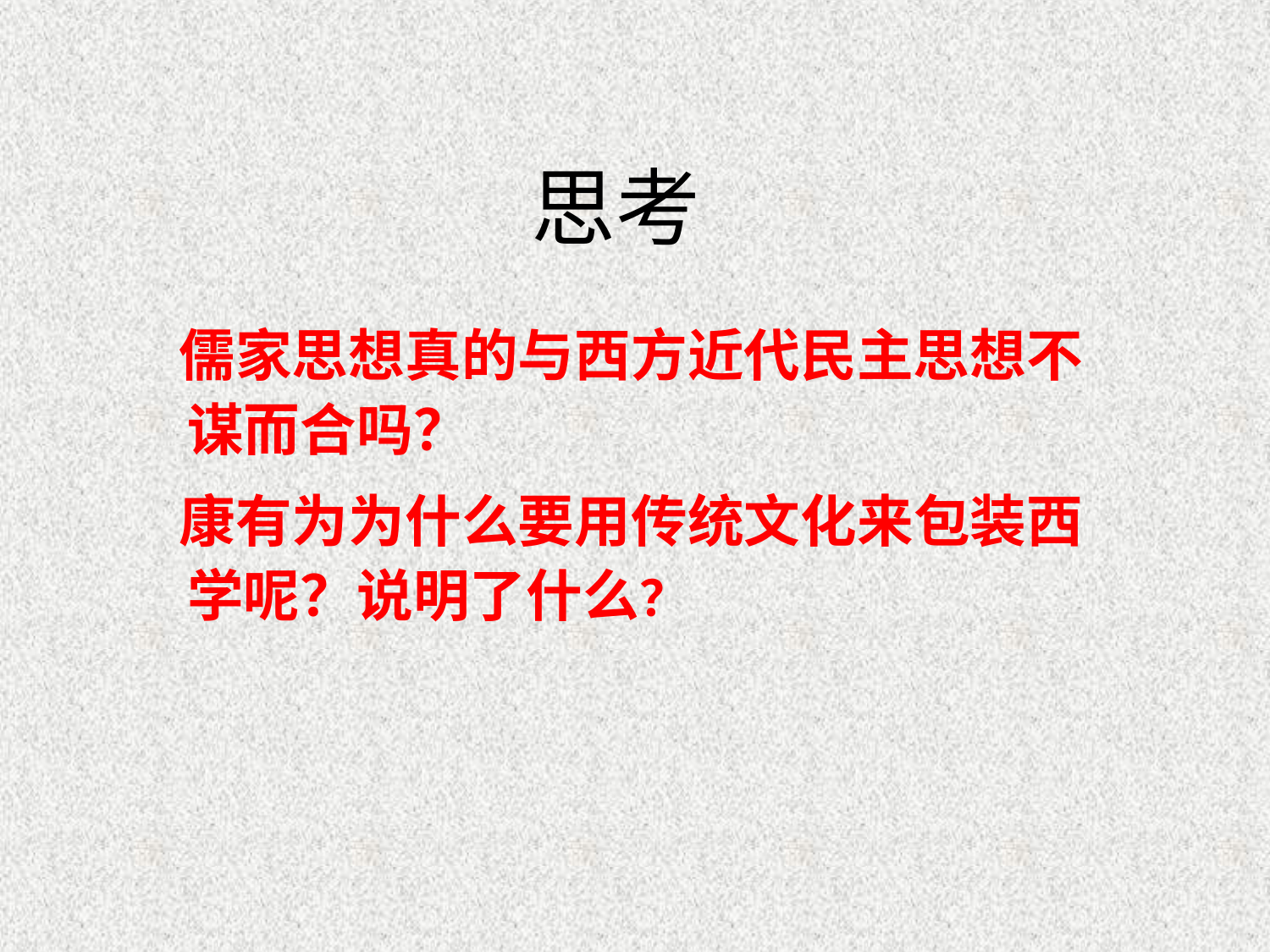

思考
  儒家思想真的与西方近代民主思想不  谋而合吗？
  康有为为什么要用传统文化来包装西学呢？说明了什么？